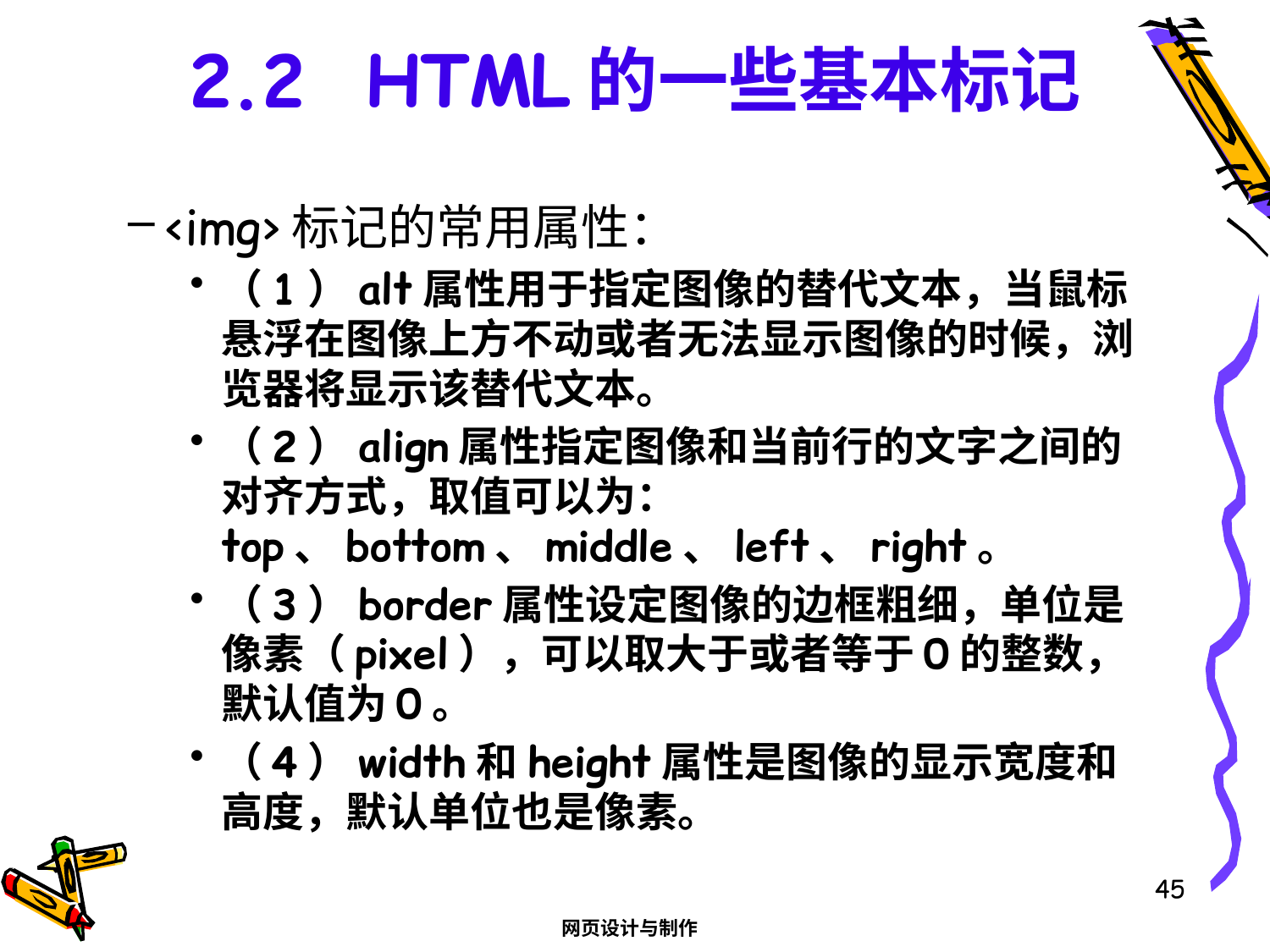

# 2.2  HTML的一些基本标记
<img>标记的常用属性：
（1）alt属性用于指定图像的替代文本，当鼠标悬浮在图像上方不动或者无法显示图像的时候，浏览器将显示该替代文本。
（2）align属性指定图像和当前行的文字之间的对齐方式，取值可以为：top、bottom、middle、left、right。
（3）border属性设定图像的边框粗细，单位是像素（pixel），可以取大于或者等于0的整数，默认值为0。
（4）width和height属性是图像的显示宽度和高度，默认单位也是像素。
45
网页设计与制作